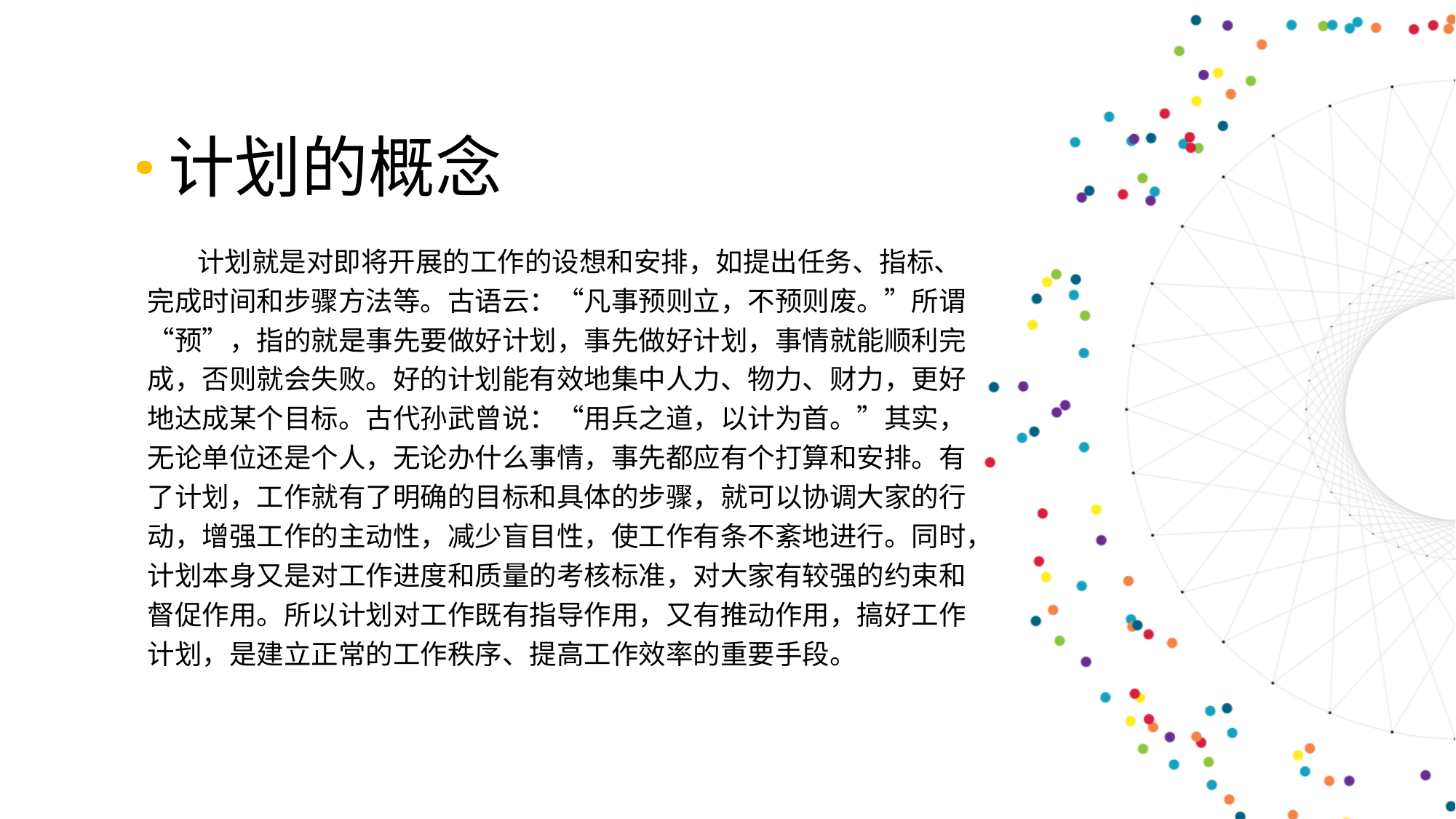

计划的概念

       计划就是对即将开展的工作的设想和安排，如提出任务、指标、完成时间和步骤方法等。古语云：“凡事预则立，不预则废。”所谓“预”，指的就是事先要做好计划，事先做好计划，事情就能顺利完成，否则就会失败。好的计划能有效地集中人力、物力、财力，更好地达成某个目标。古代孙武曾说：“用兵之道，以计为首。”其实，无论单位还是个人，无论办什么事情，事先都应有个打算和安排。有了计划，工作就有了明确的目标和具体的步骤，就可以协调大家的行动，增强工作的主动性，减少盲目性，使工作有条不紊地进行。同时，计划本身又是对工作进度和质量的考核标准，对大家有较强的约束和督促作用。所以计划对工作既有指导作用，又有推动作用，搞好工作计划，是建立正常的工作秩序、提高工作效率的重要手段。